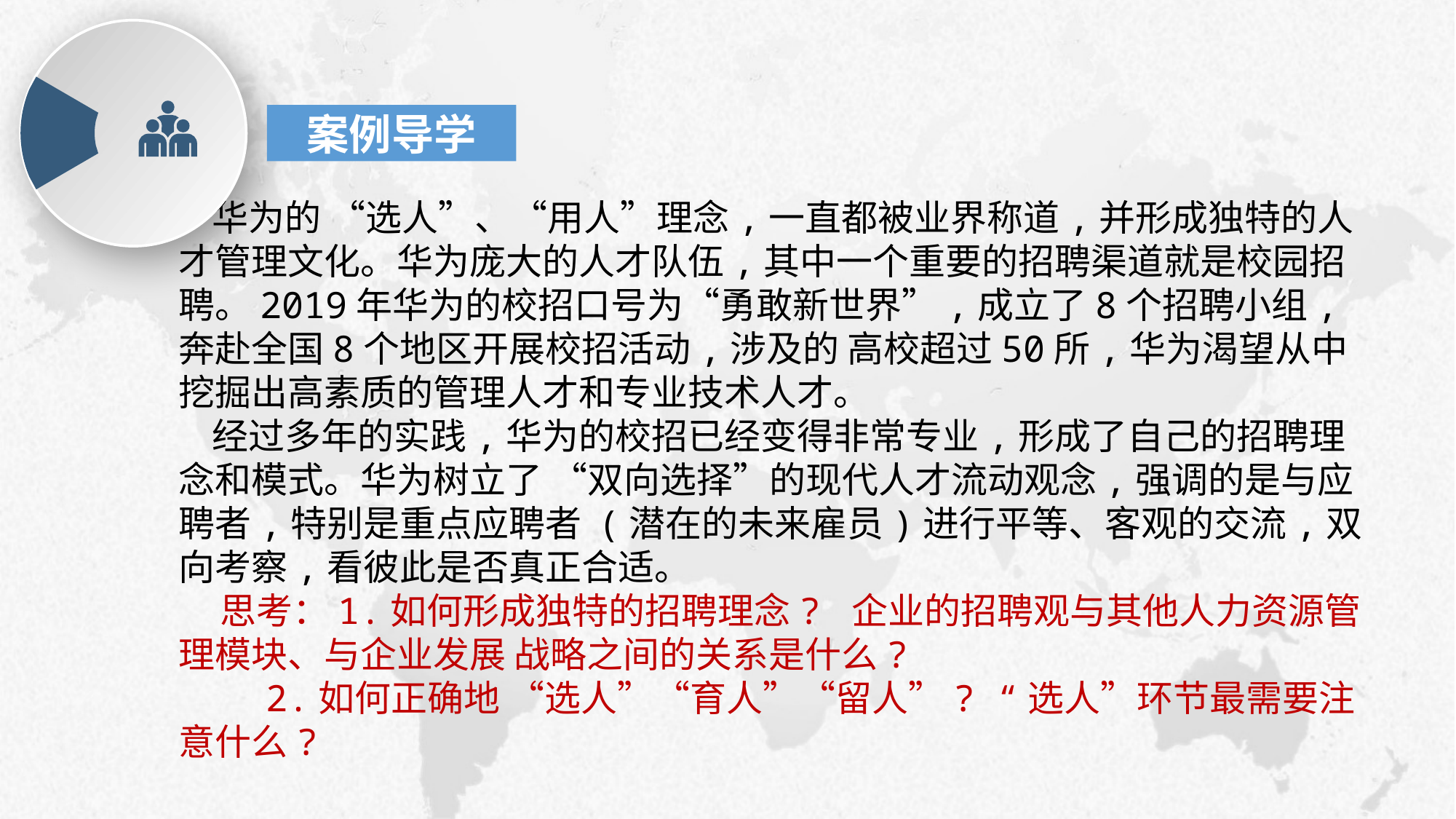

案例导学
   华为的 “选人”、“用人”理念,一直都被业界称道,并形成独特的人才管理文化。华为庞大的人才队伍,其中一个重要的招聘渠道就是校园招聘。2019年华为的校招口号为“勇敢新世界”,成立了8个招聘小组,奔赴全国8个地区开展校招活动,涉及的 高校超过50所,华为渴望从中挖掘出高素质的管理人才和专业技术人才。
   经过多年的实践,华为的校招已经变得非常专业,形成了自己的招聘理念和模式。华为树立了 “双向选择”的现代人才流动观念,强调的是与应聘者,特别是重点应聘者 (潜在的未来雇员)进行平等、客观的交流,双向考察,看彼此是否真正合适。
    思考：1.如何形成独特的招聘理念? 企业的招聘观与其他人力资源管理模块、与企业发展 战略之间的关系是什么?
    2.如何正确地 “选人”“育人”“留人”? “选人”环节最需要注意什么?